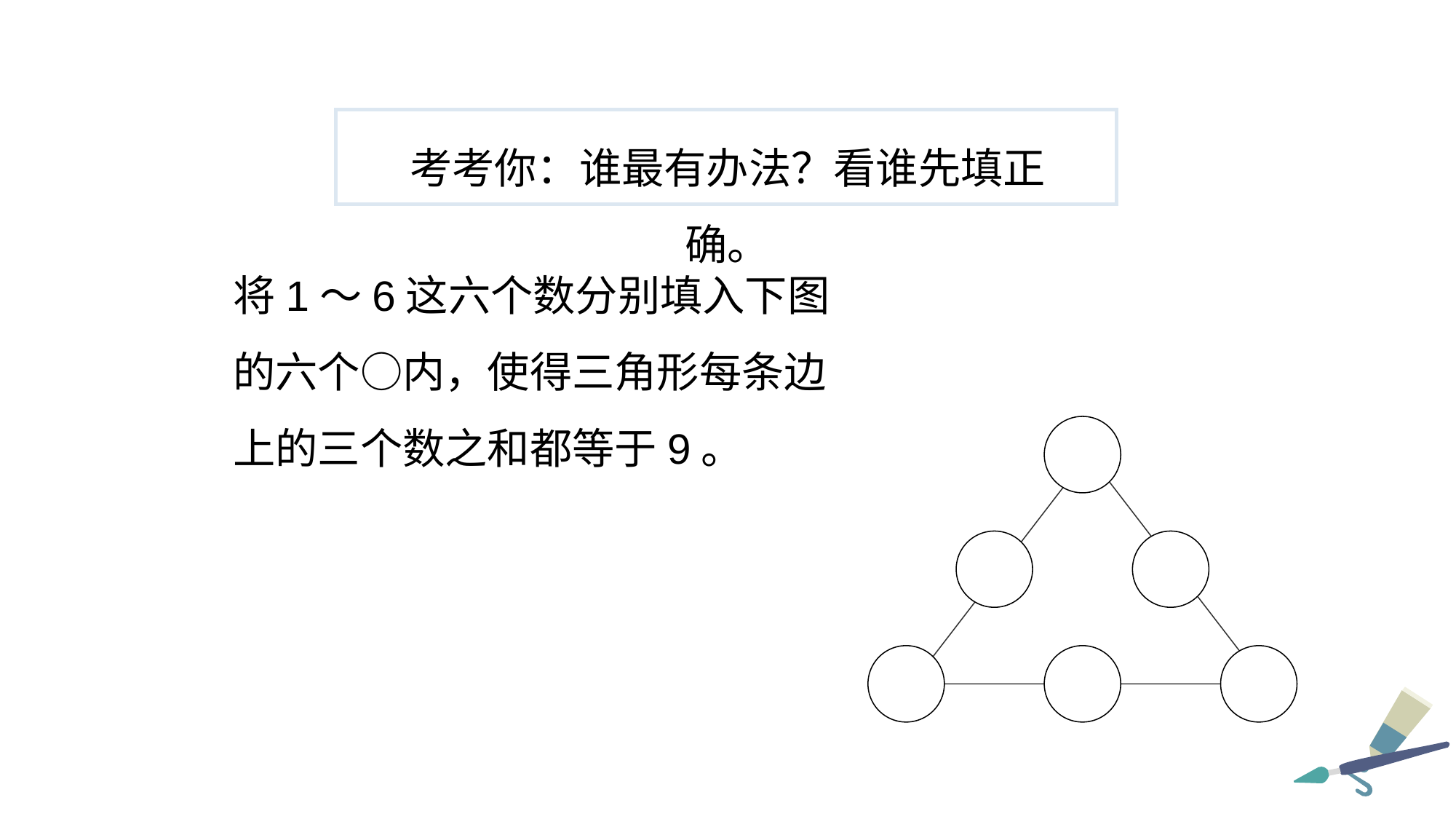

考考你：谁最有办法？看谁先填正确。
将1～6这六个数分别填入下图的六个○内，使得三角形每条边上的三个数之和都等于9。